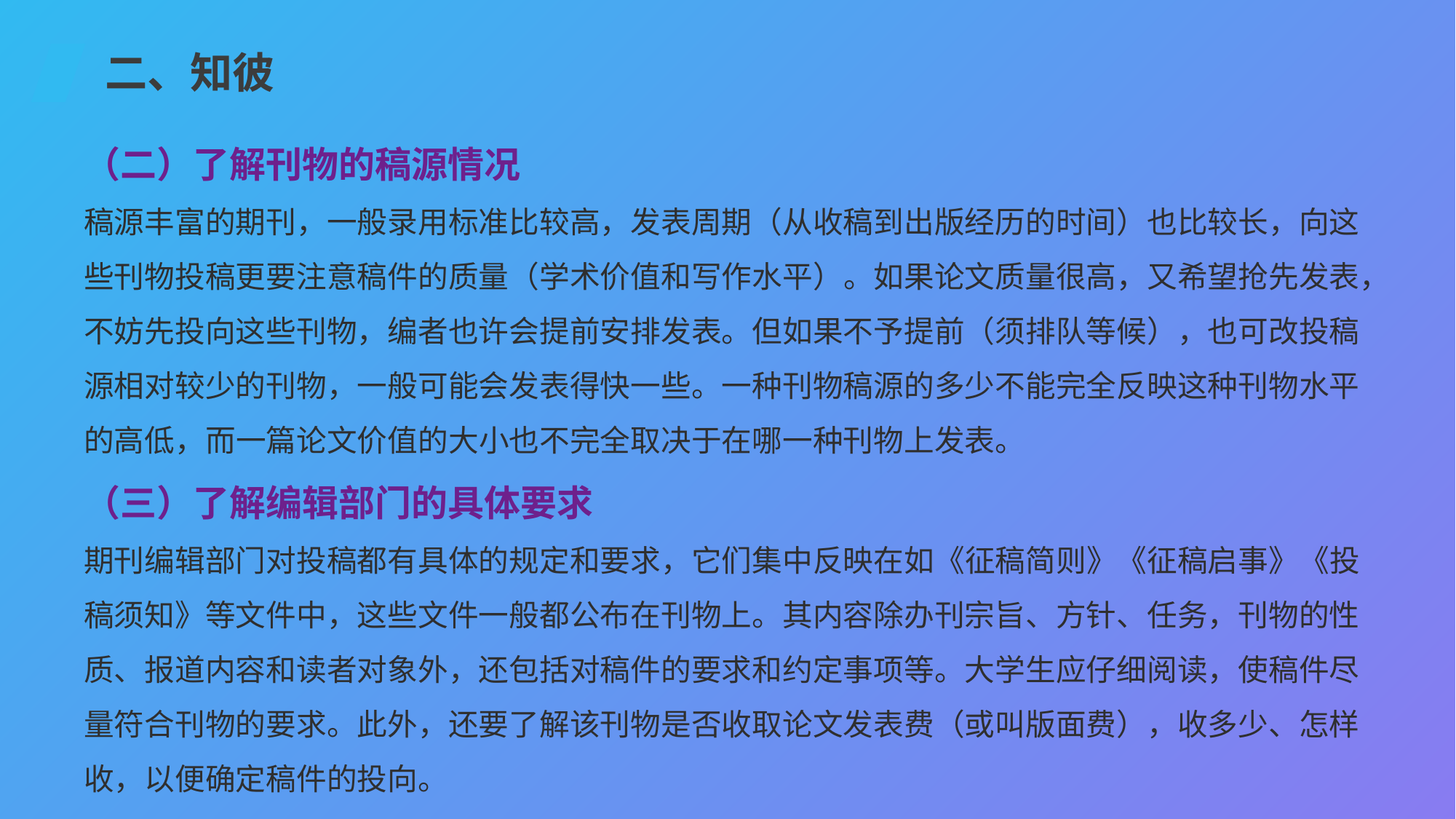

二、知彼
（二）了解刊物的稿源情况
稿源丰富的期刊，一般录用标准比较高，发表周期（从收稿到出版经历的时间）也比较长，向这些刊物投稿更要注意稿件的质量（学术价值和写作水平）。如果论文质量很高，又希望抢先发表，不妨先投向这些刊物，编者也许会提前安排发表。但如果不予提前（须排队等候），也可改投稿源相对较少的刊物，一般可能会发表得快一些。一种刊物稿源的多少不能完全反映这种刊物水平的高低，而一篇论文价值的大小也不完全取决于在哪一种刊物上发表。
（三）了解编辑部门的具体要求
期刊编辑部门对投稿都有具体的规定和要求，它们集中反映在如《征稿简则》《征稿启事》《投稿须知》等文件中，这些文件一般都公布在刊物上。其内容除办刊宗旨、方针、任务，刊物的性质、报道内容和读者对象外，还包括对稿件的要求和约定事项等。大学生应仔细阅读，使稿件尽量符合刊物的要求。此外，还要了解该刊物是否收取论文发表费（或叫版面费），收多少、怎样收，以便确定稿件的投向。